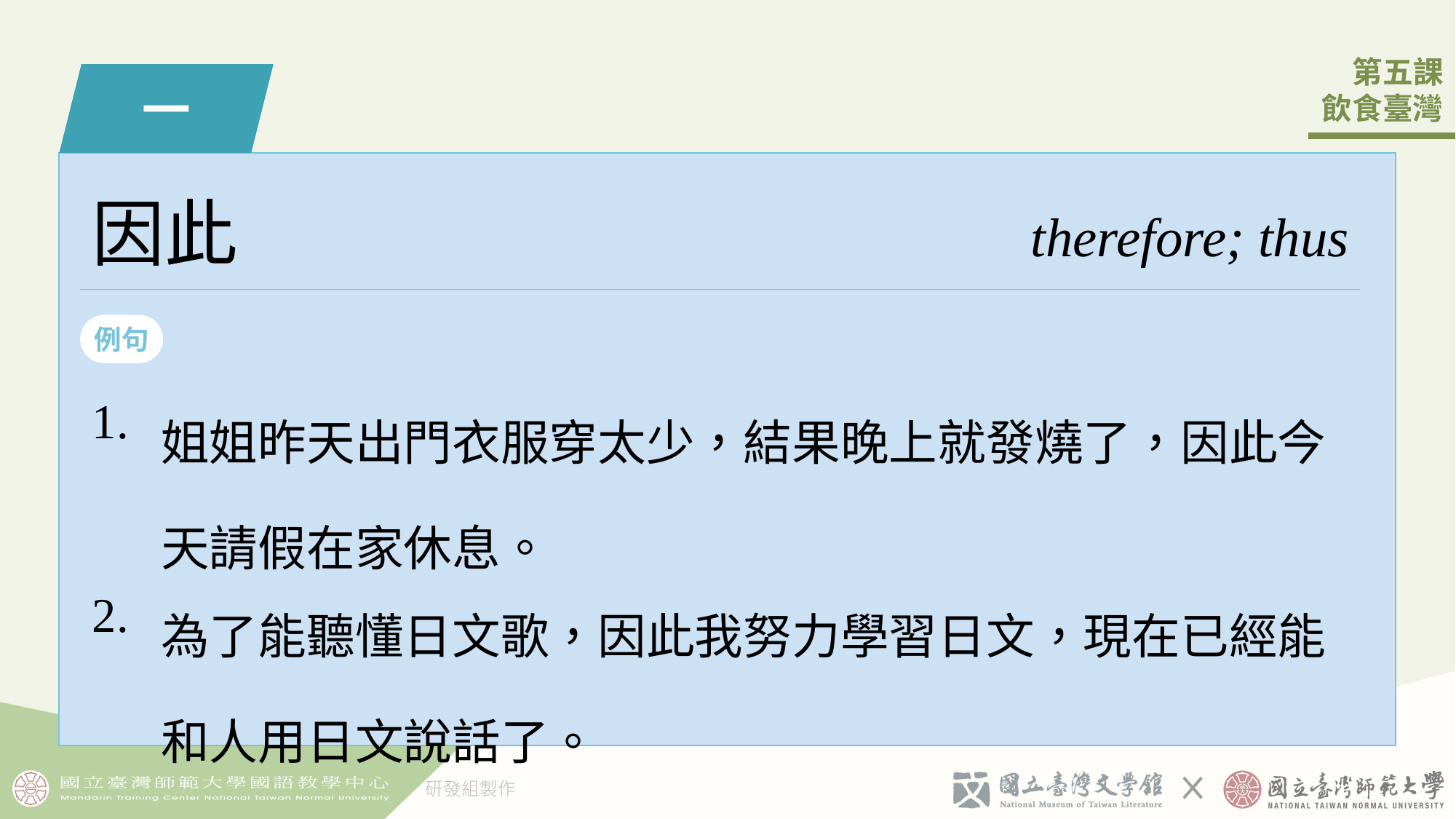

一
因此
therefore; thus
例句
| 1. | 姐姐󠇡昨天出門衣服穿太少，結果晚上就發燒了，因此今天請假󠇡在家休息。 |
| --- | --- |
| 2. | 為󠇡了能聽懂日文歌，因此我努力學習日文，現在已經能和󠇡人用日文說話了。 |
2